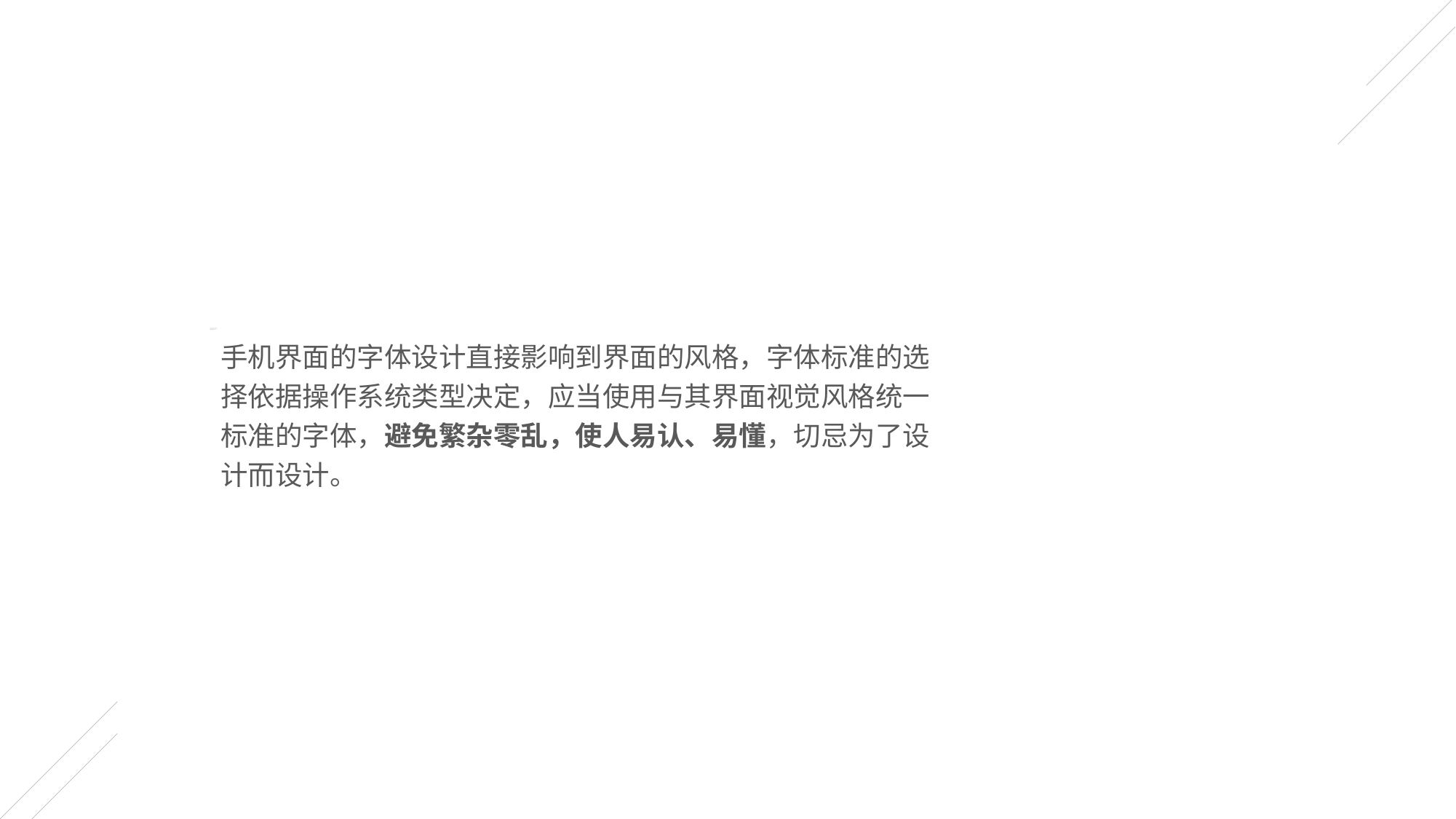

手机界面的字体设计直接影响到界面的风格，字体标准的选择依据操作系统类型决定，应当使用与其界面视觉风格统一标准的字体，避免繁杂零乱，使人易认、易懂，切忌为了设计而设计。